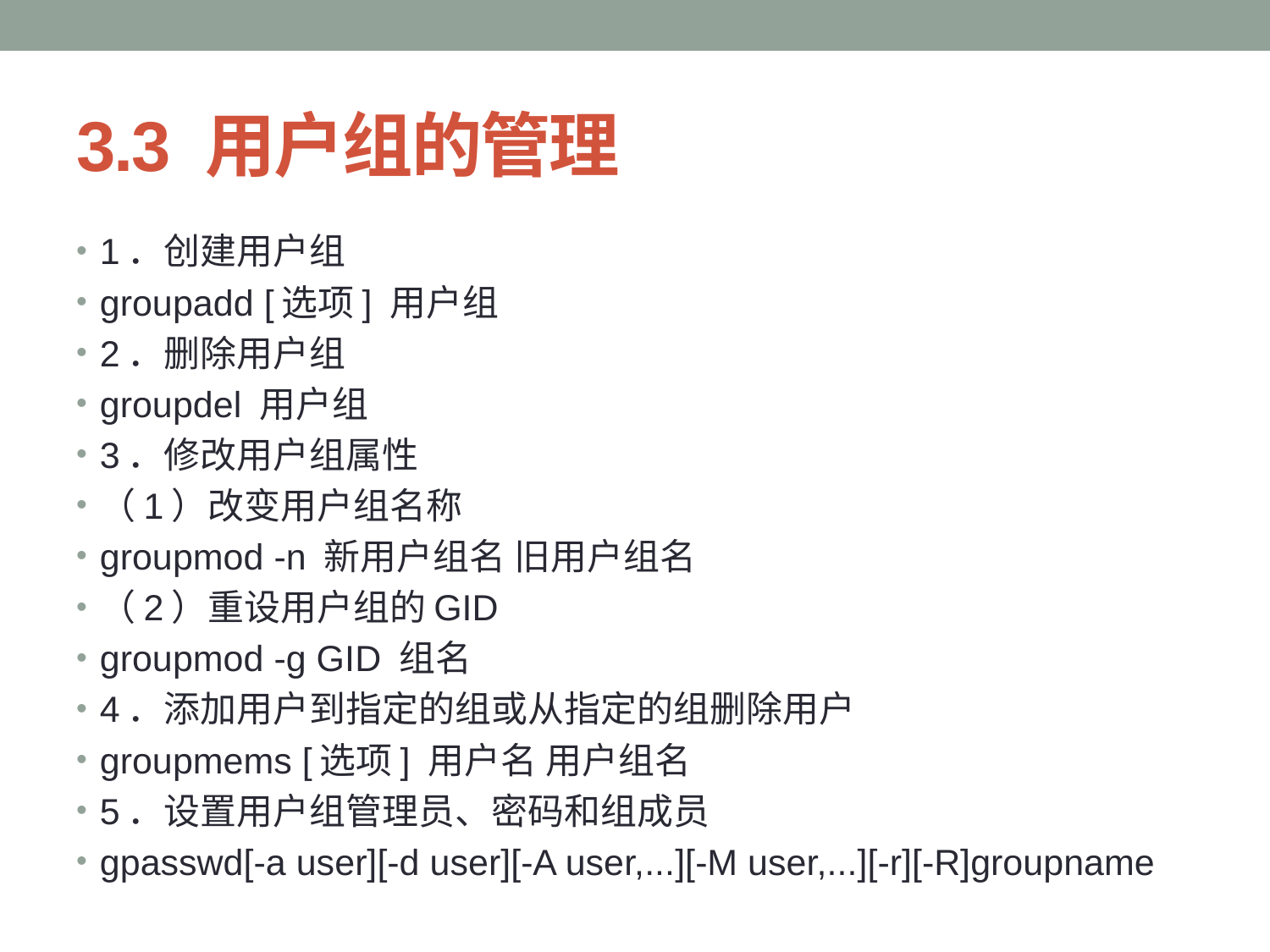

# 3.3 用户组的管理
1．创建用户组
groupadd [选项] 用户组
2．删除用户组
groupdel 用户组
3．修改用户组属性
（1）改变用户组名称
groupmod -n 新用户组名 旧用户组名
（2）重设用户组的GID
groupmod -g GID 组名
4．添加用户到指定的组或从指定的组删除用户
groupmems [选项] 用户名 用户组名
5．设置用户组管理员、密码和组成员
gpasswd[-a user][-d user][-A user,...][-M user,...][-r][-R]groupname